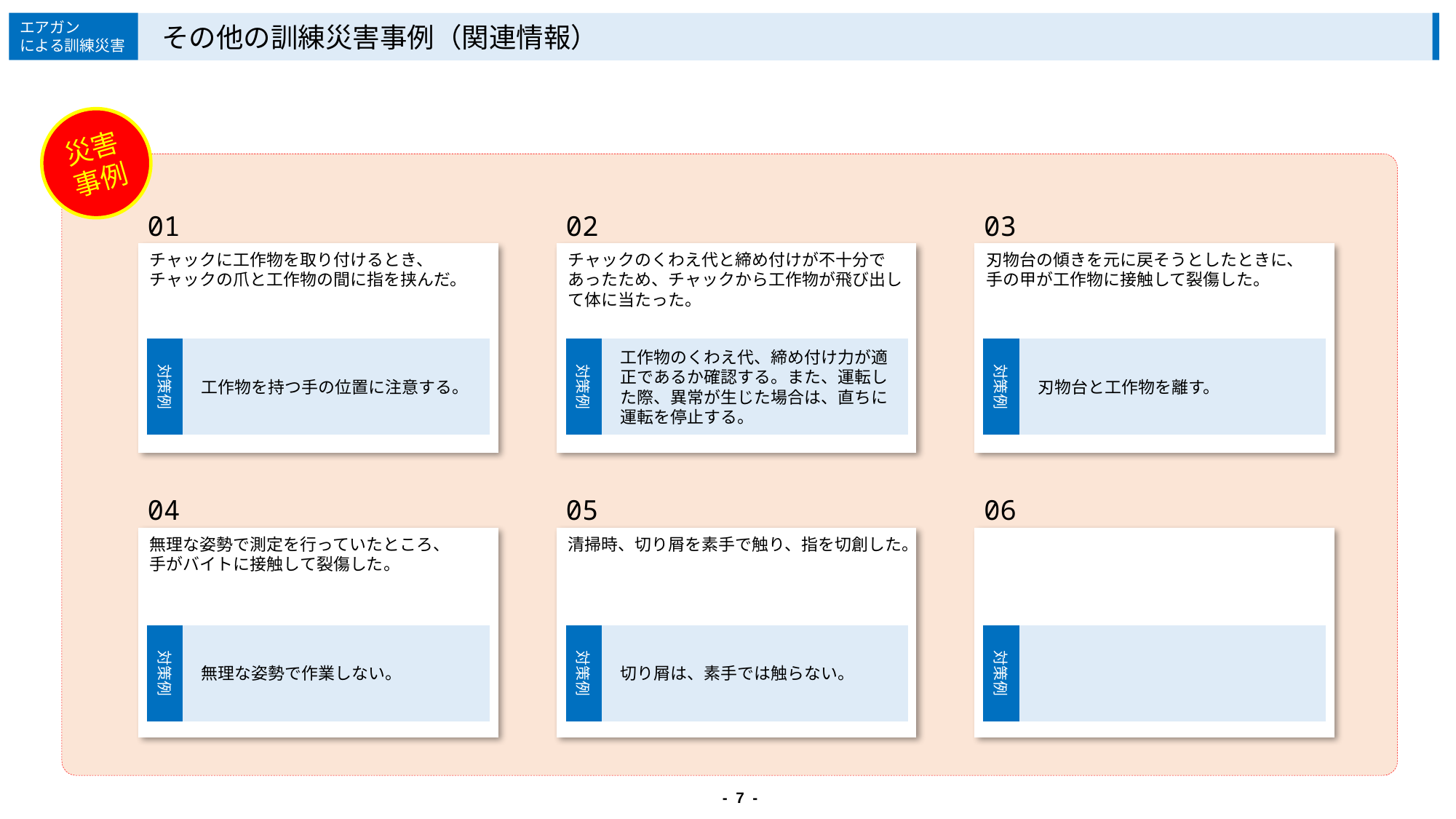

エアガン
による訓練災害

その他の訓練災害事例（関連情報）
災害事例

01
チャックに工作物を取り付けるとき、
チャックの爪と工作物の間に指を挟んだ。

02
チャックのくわえ代と締め付けが不十分であったため、チャックから工作物が飛び出して体に当たった。

03
刃物台の傾きを元に戻そうとしたときに、
手の甲が工作物に接触して裂傷した。

04
無理な姿勢で測定を行っていたところ、
手がバイトに接触して裂傷した。

05
清掃時、切り屑を素手で触り、指を切創した。

06

対策例
工作物を持つ手の位置に注意する。
対策例
工作物のくわえ代、締め付け力が適正であるか確認する。また、運転した際、異常が生じた場合は、直ちに運転を停止する。
対策例
刃物台と工作物を離す。
対策例
無理な姿勢で作業しない。
対策例
切り屑は、素手では触らない。
対策例

-  7  -